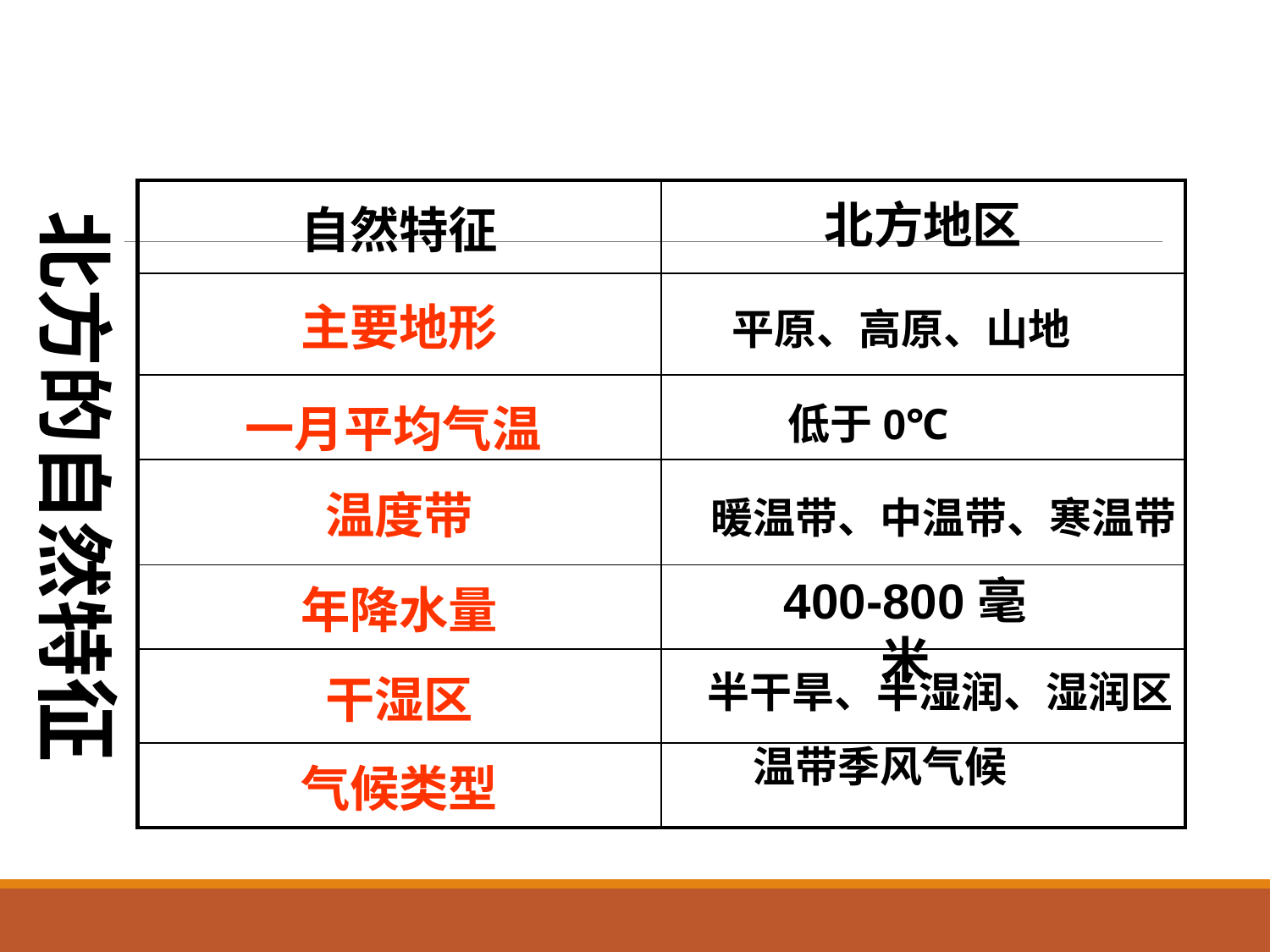

| 自然特征 | 北方地区 |
| --- | --- |
| 主要地形 |  |
|  |  |
| 温度带 |  |
| 年降水量 |  |
| 干湿区 |  |
| 气候类型 |  |
北方的自然特征
平原、高原、山地
一月平均气温
低于0℃
暖温带、中温带、寒温带
400-800毫米
半干旱、半湿润、湿润区
温带季风气候